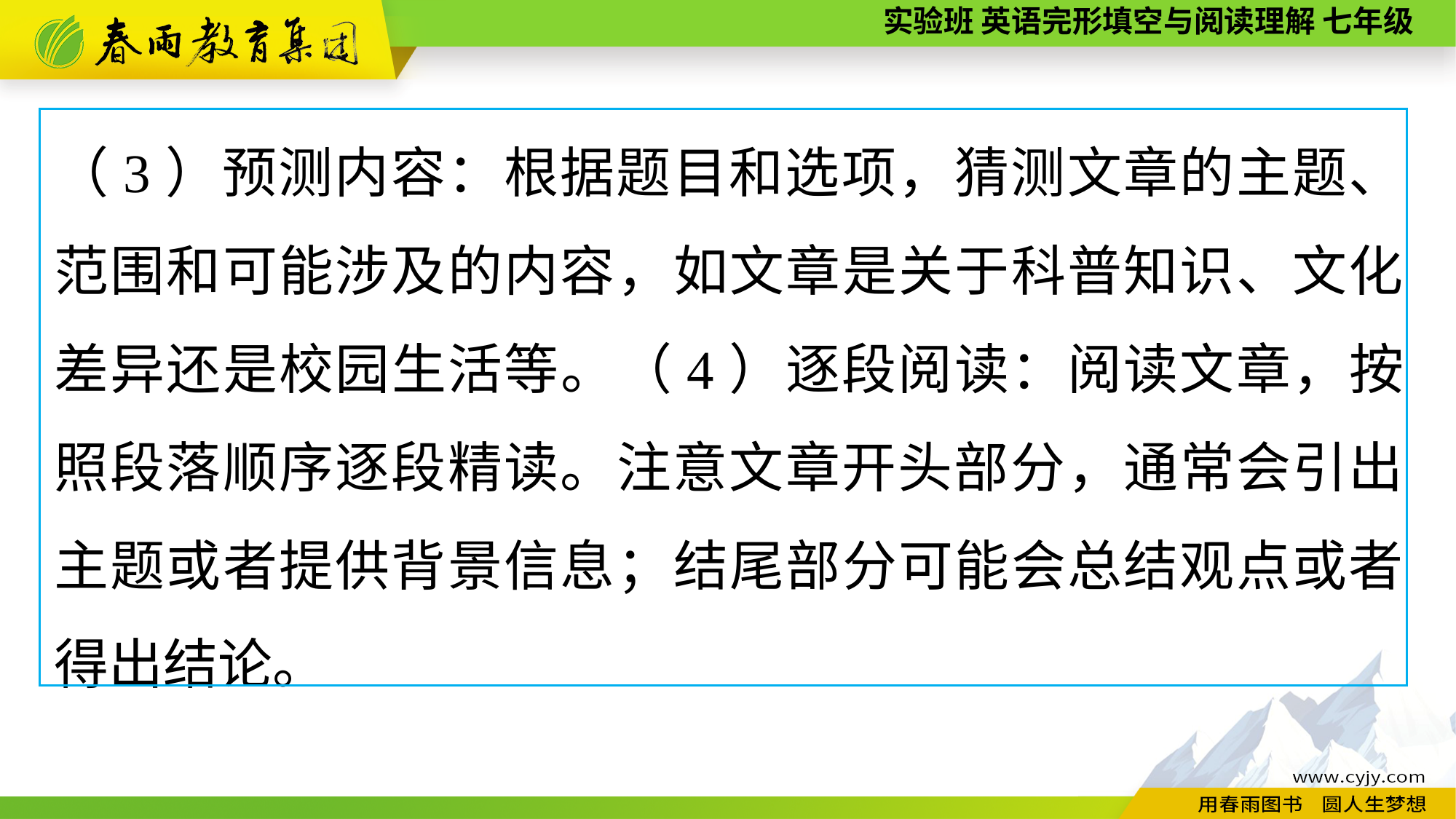

（3）预测内容：根据题目和选项，猜测文章的主题、范围和可能涉及的内容，如文章是关于科普知识、文化差异还是校园生活等。（4）逐段阅读：阅读文章，按照段落顺序逐段精读。注意文章开头部分，通常会引出主题或者提供背景信息；结尾部分可能会总结观点或者得出结论。